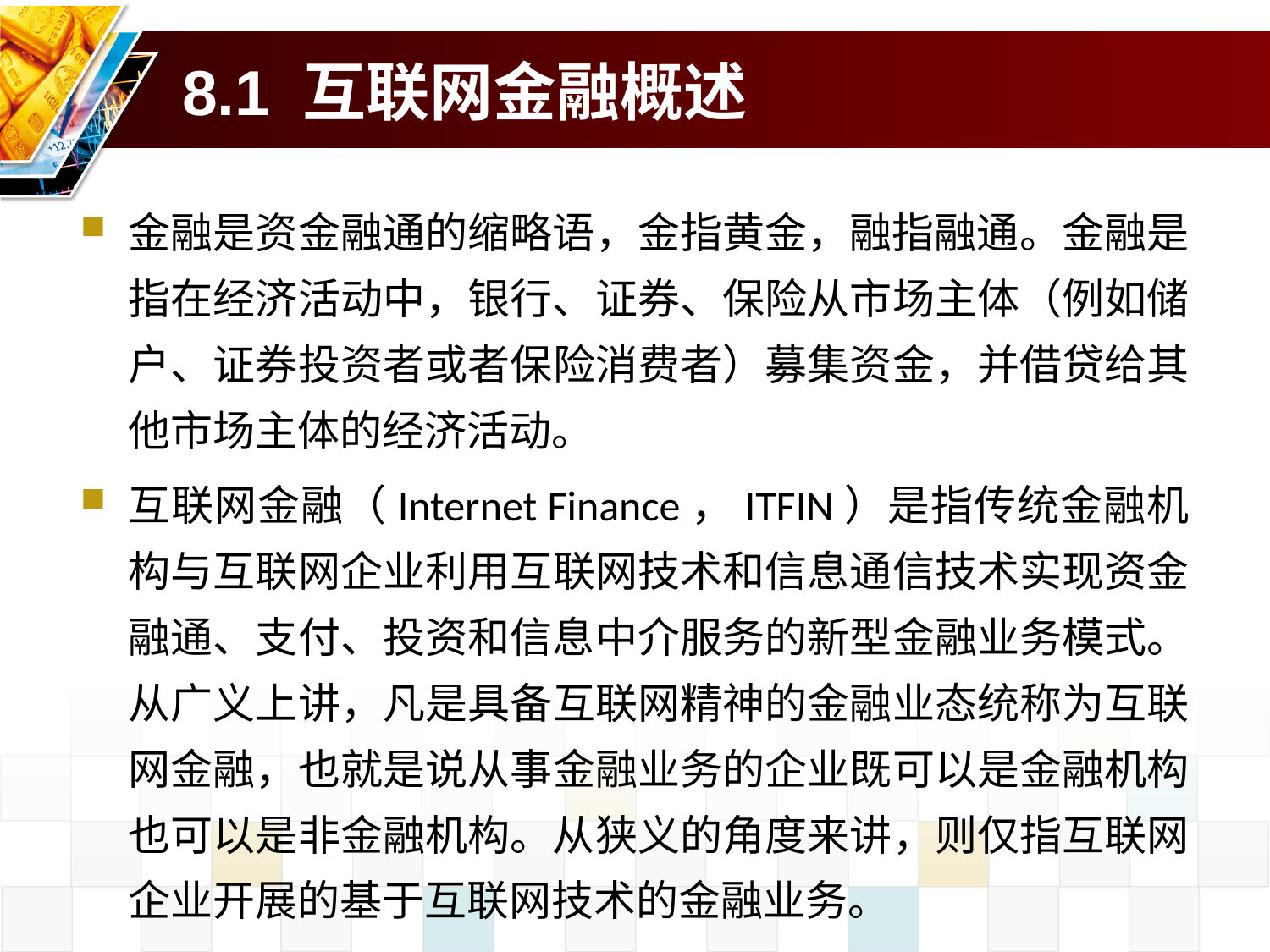

# 8.1 互联网金融概述
金融是资金融通的缩略语，金指黄金，融指融通。金融是指在经济活动中，银行、证券、保险从市场主体（例如储户、证券投资者或者保险消费者）募集资金，并借贷给其他市场主体的经济活动。
互联网金融（Internet Finance，ITFIN）是指传统金融机构与互联网企业利用互联网技术和信息通信技术实现资金融通、支付、投资和信息中介服务的新型金融业务模式。从广义上讲，凡是具备互联网精神的金融业态统称为互联网金融，也就是说从事金融业务的企业既可以是金融机构也可以是非金融机构。从狭义的角度来讲，则仅指互联网企业开展的基于互联网技术的金融业务。